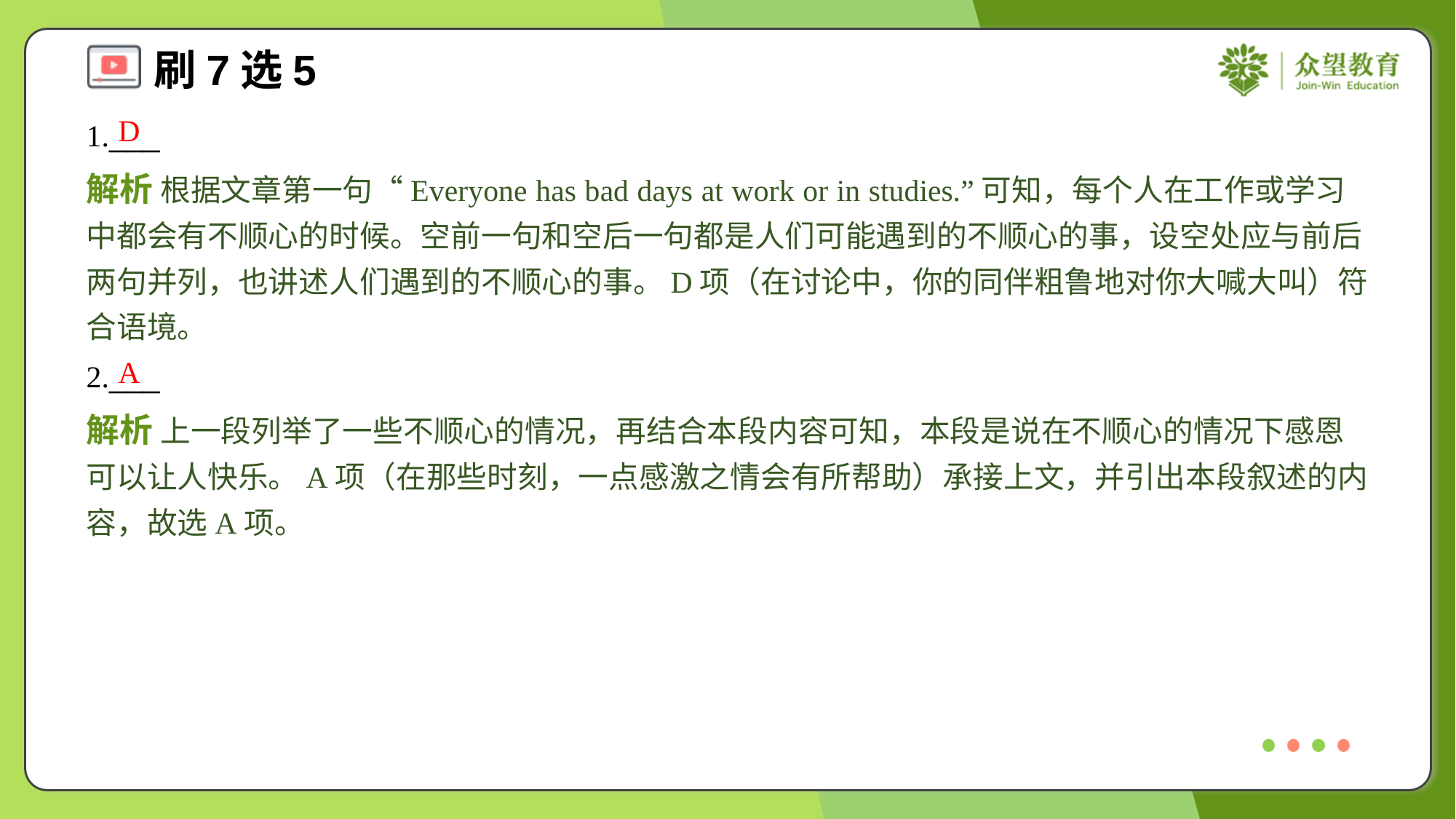

D
1.___
解析 根据文章第一句“Everyone has bad days at work or in studies.”可知，每个人在工作或学习中都会有不顺心的时候。空前一句和空后一句都是人们可能遇到的不顺心的事，设空处应与前后两句并列，也讲述人们遇到的不顺心的事。D项（在讨论中，你的同伴粗鲁地对你大喊大叫）符合语境。
A
2.___
解析 上一段列举了一些不顺心的情况，再结合本段内容可知，本段是说在不顺心的情况下感恩可以让人快乐。A项（在那些时刻，一点感激之情会有所帮助）承接上文，并引出本段叙述的内容，故选A项。